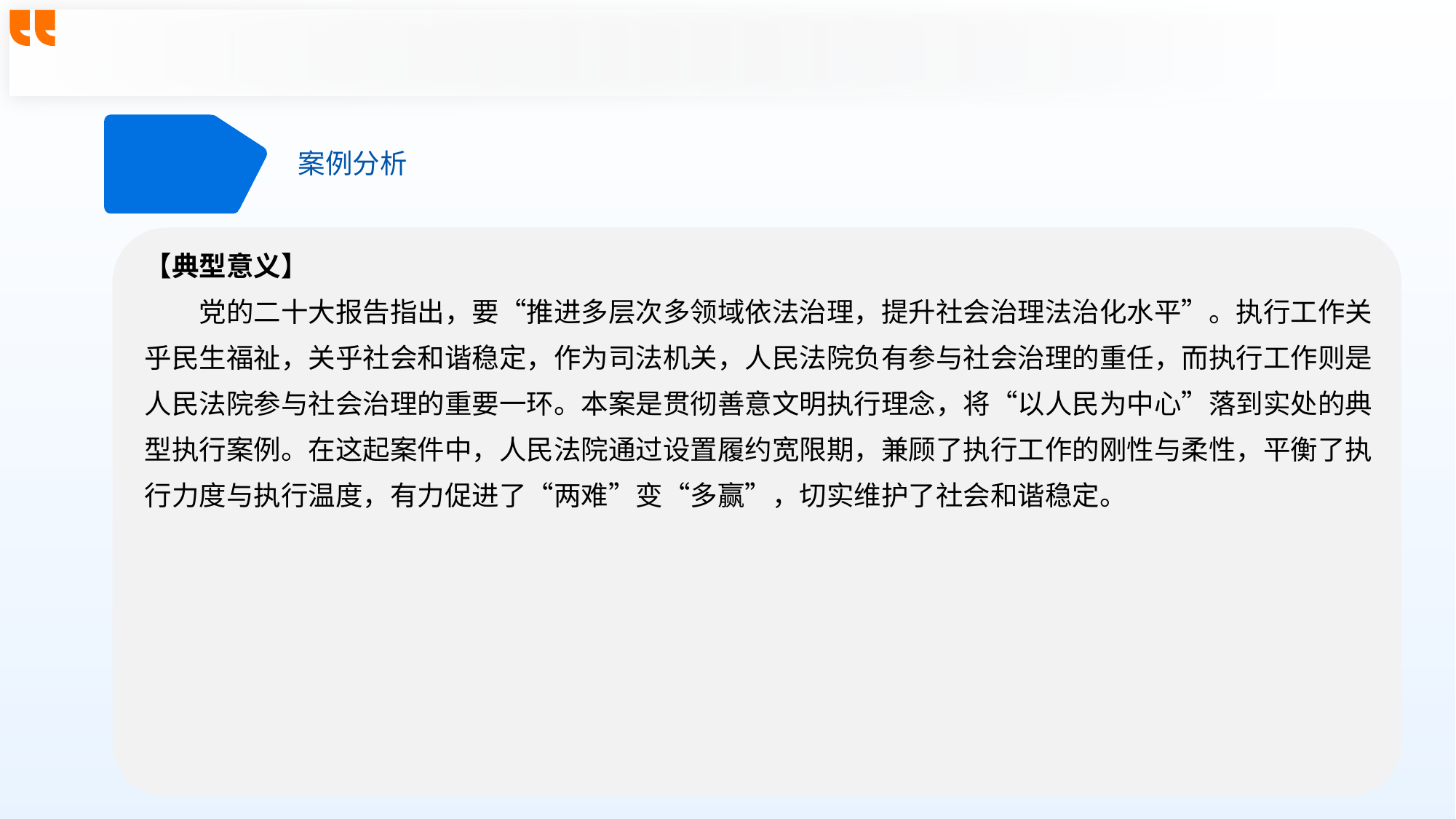

案例分析

【典型意义】
　　党的二十大报告指出，要“推进多层次多领域依法治理，提升社会治理法治化水平”。执行工作关乎民生福祉，关乎社会和谐稳定，作为司法机关，人民法院负有参与社会治理的重任，而执行工作则是人民法院参与社会治理的重要一环。本案是贯彻善意文明执行理念，将“以人民为中心”落到实处的典型执行案例。在这起案件中，人民法院通过设置履约宽限期，兼顾了执行工作的刚性与柔性，平衡了执行力度与执行温度，有力促进了“两难”变“多赢”，切实维护了社会和谐稳定。